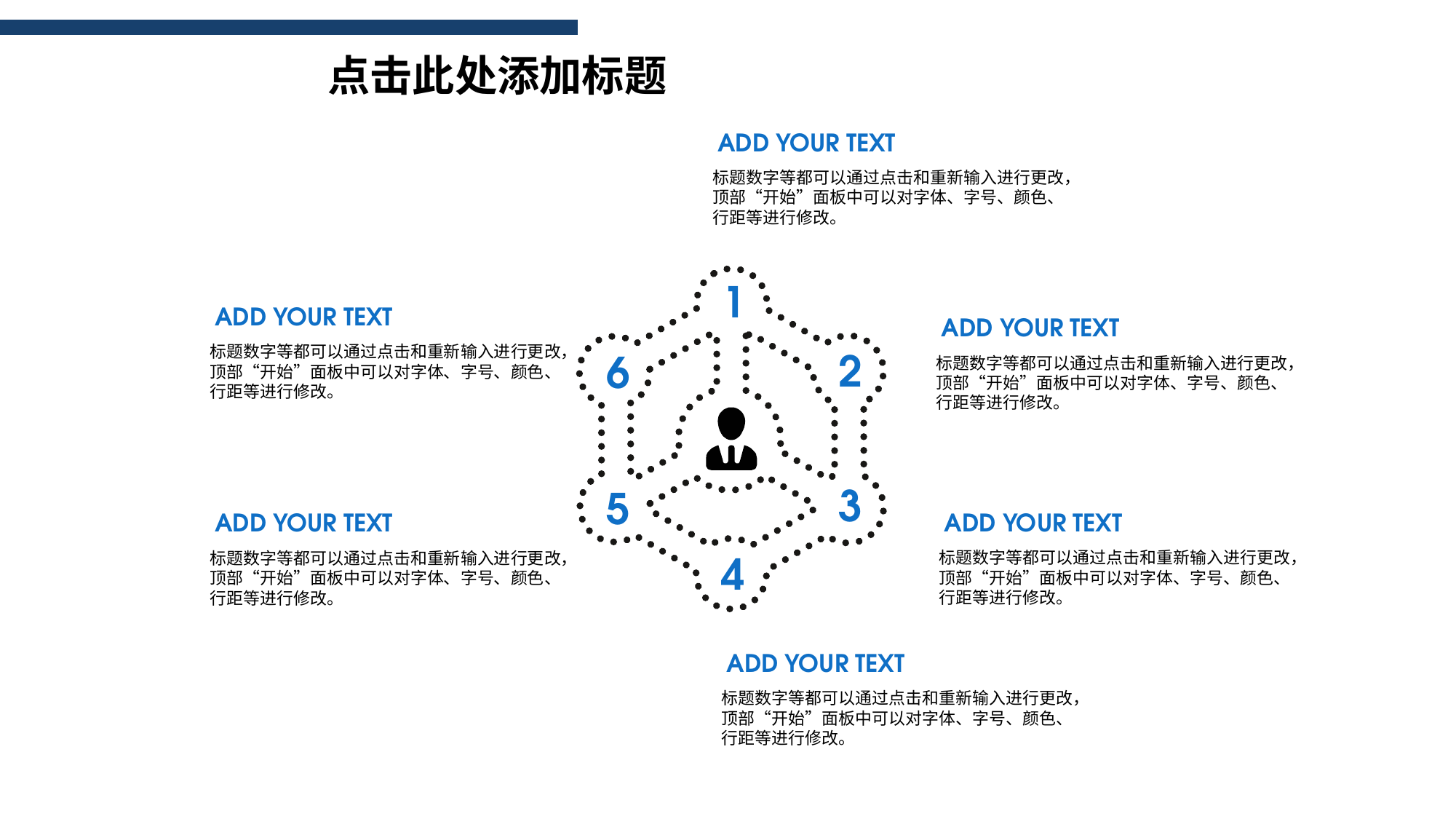

点击此处添加标题
ADD YOUR TEXT
标题数字等都可以通过点击和重新输入进行更改，顶部“开始”面板中可以对字体、字号、颜色、行距等进行修改。

1
ADD YOUR TEXT
ADD YOUR TEXT
标题数字等都可以通过点击和重新输入进行更改，顶部“开始”面板中可以对字体、字号、颜色、行距等进行修改。
2
6
标题数字等都可以通过点击和重新输入进行更改，顶部“开始”面板中可以对字体、字号、颜色、行距等进行修改。

3
5
ADD YOUR TEXT
ADD YOUR TEXT
4
标题数字等都可以通过点击和重新输入进行更改，顶部“开始”面板中可以对字体、字号、颜色、行距等进行修改。
标题数字等都可以通过点击和重新输入进行更改，顶部“开始”面板中可以对字体、字号、颜色、行距等进行修改。
ADD YOUR TEXT
标题数字等都可以通过点击和重新输入进行更改，顶部“开始”面板中可以对字体、字号、颜色、行距等进行修改。